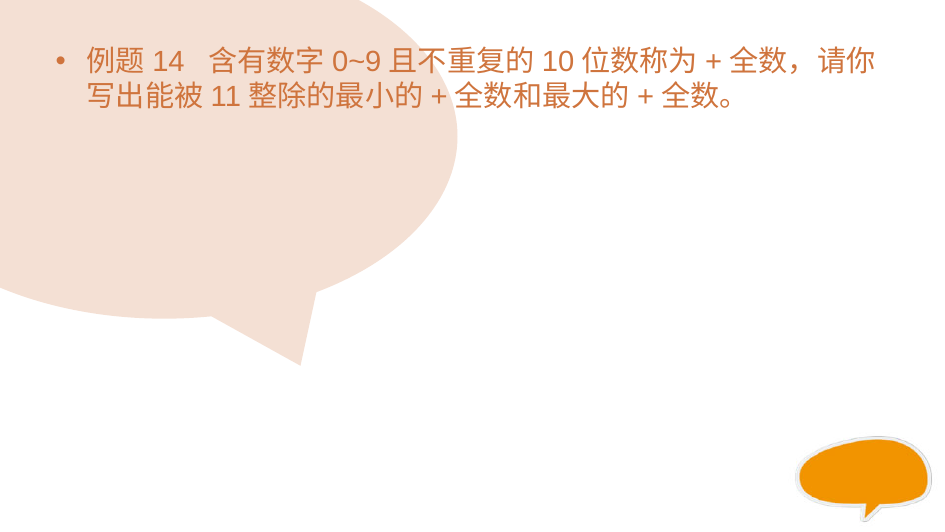

#
例题14  含有数字0~9且不重复的10位数称为+全数，请你写出能被11整除的最小的+全数和最大的+全数。